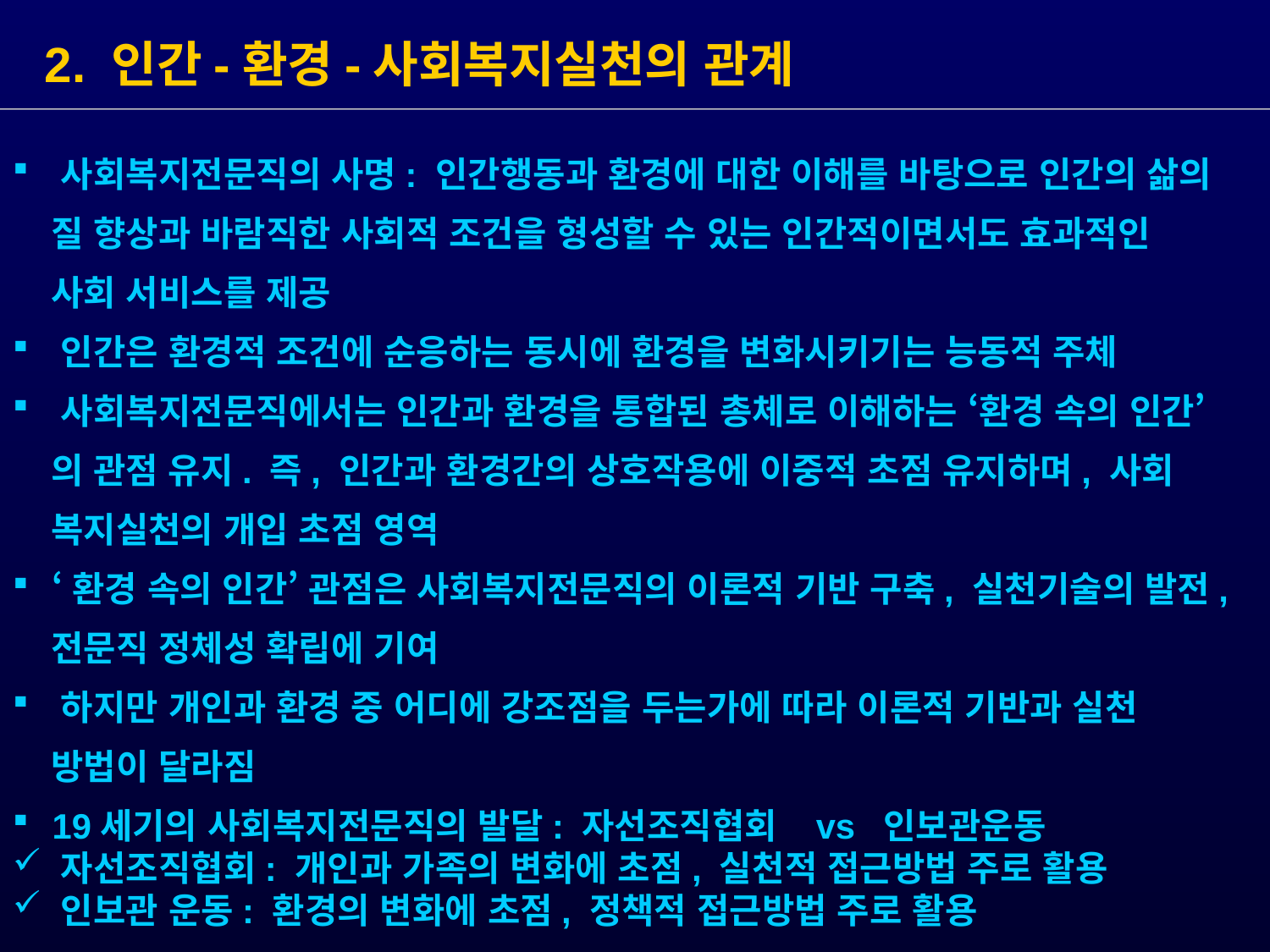

2. 인간-환경-사회복지실천의 관계

 사회복지전문직의 사명: 인간행동과 환경에 대한 이해를 바탕으로 인간의 삶의
   질 향상과 바람직한 사회적 조건을 형성할 수 있는 인간적이면서도 효과적인
   사회 서비스를 제공
 인간은 환경적 조건에 순응하는 동시에 환경을 변화시키기는 능동적 주체
 사회복지전문직에서는 인간과 환경을 통합된 총체로 이해하는 ‘환경 속의 인간’
   의 관점 유지. 즉, 인간과 환경간의 상호작용에 이중적 초점 유지하며, 사회
   복지실천의 개입 초점 영역
 ‘환경 속의 인간’ 관점은 사회복지전문직의 이론적 기반 구축, 실천기술의 발전,
   전문직 정체성 확립에 기여
 하지만 개인과 환경 중 어디에 강조점을 두는가에 따라 이론적 기반과 실천
   방법이 달라짐
 19세기의 사회복지전문직의 발달: 자선조직협회   vs  인보관운동
 자선조직협회: 개인과 가족의 변화에 초점, 실천적 접근방법 주로 활용
 인보관 운동: 환경의 변화에 초점, 정책적 접근방법 주로 활용